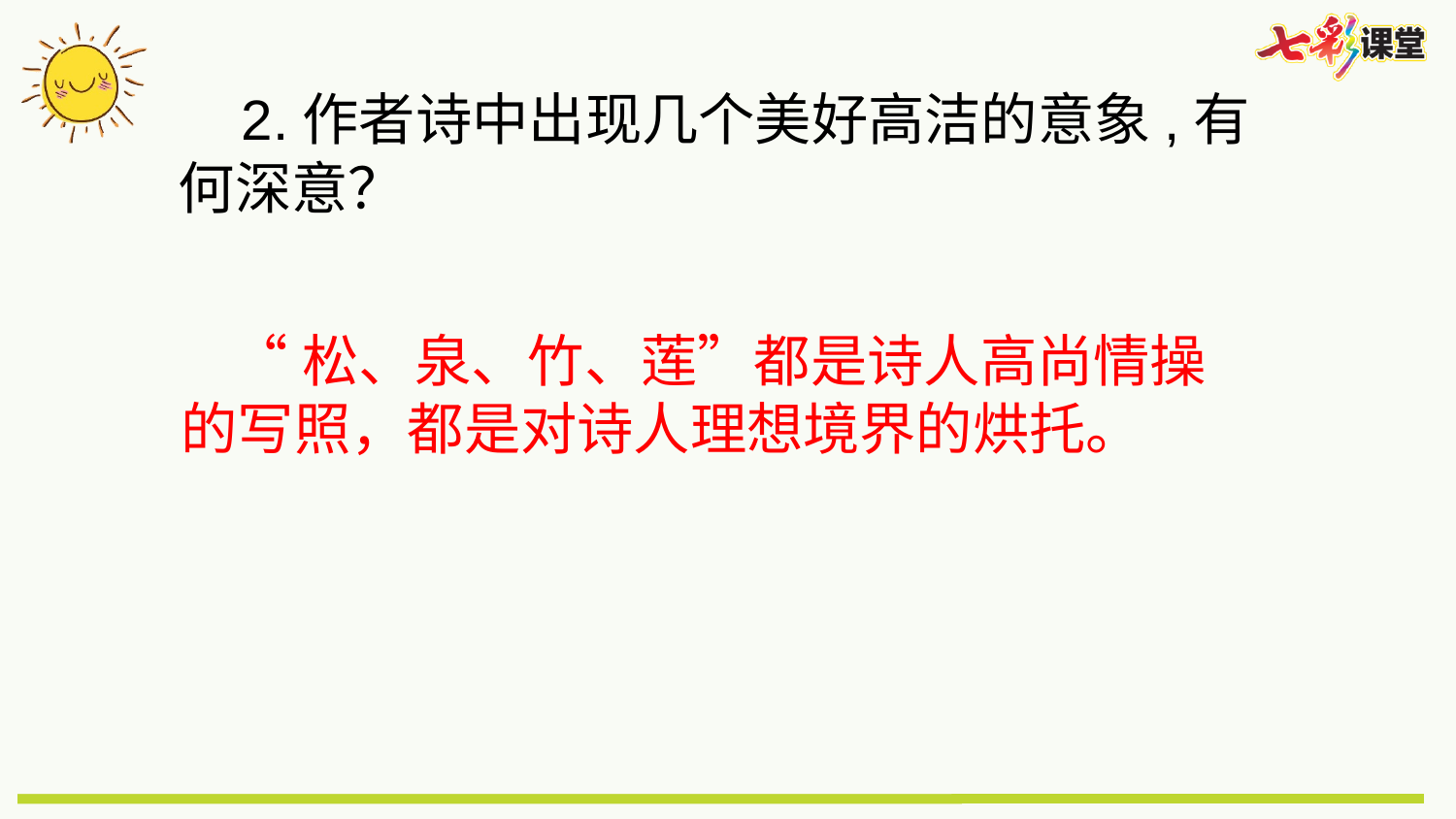

2.作者诗中出现几个美好高洁的意象,有何深意？
    “松、泉、竹、莲”都是诗人高尚情操的写照，都是对诗人理想境界的烘托。